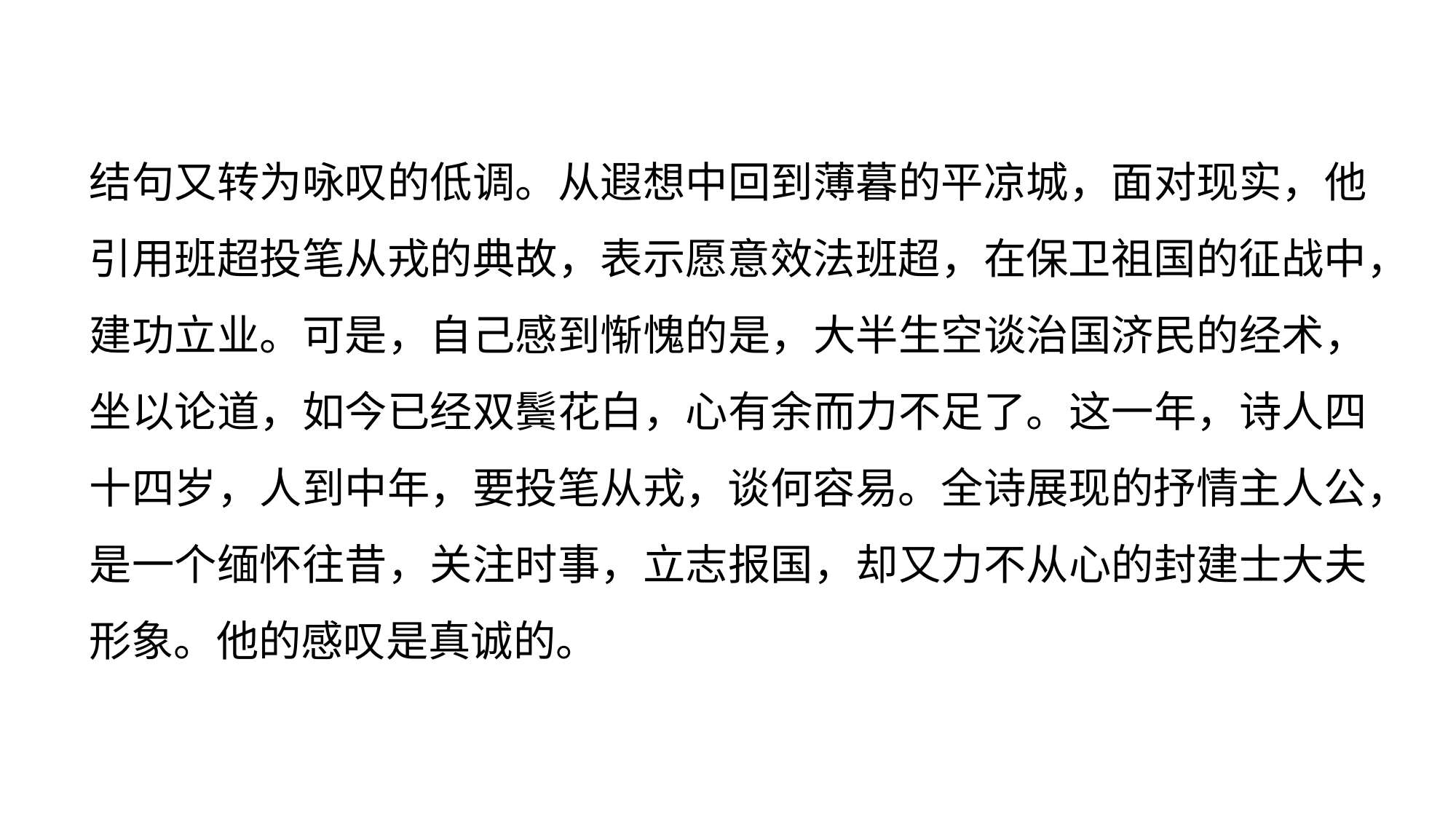

结句又转为咏叹的低调。从遐想中回到薄暮的平凉城，面对现实，他引用班超投笔从戎的典故，表示愿意效法班超，在保卫祖国的征战中，建功立业。可是，自己感到惭愧的是，大半生空谈治国济民的经术，坐以论道，如今已经双鬓花白，心有余而力不足了。这一年，诗人四十四岁，人到中年，要投笔从戎，谈何容易。全诗展现的抒情主人公，是一个缅怀往昔，关注时事，立志报国，却又力不从心的封建士大夫形象。他的感叹是真诚的。